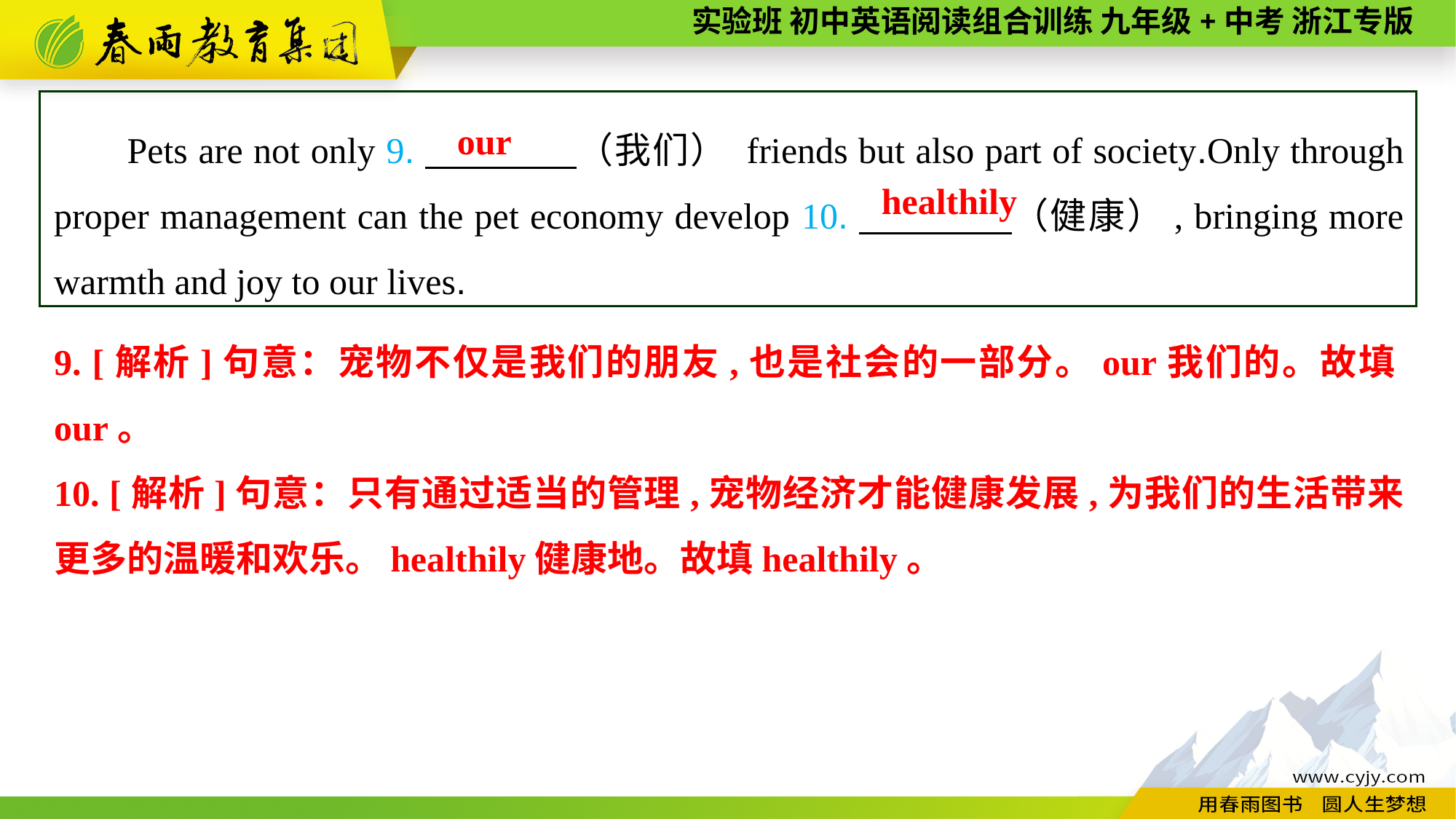

Pets are not only 9.　　　　（我们） friends but also part of society.Only through proper management can the pet economy develop 10.　　　　（健康）, bringing more warmth and joy to our lives.
our
healthily
9. [解析]句意：宠物不仅是我们的朋友,也是社会的一部分。our我们的。故填our。
10. [解析]句意：只有通过适当的管理,宠物经济才能健康发展,为我们的生活带来更多的温暖和欢乐。healthily健康地。故填healthily。